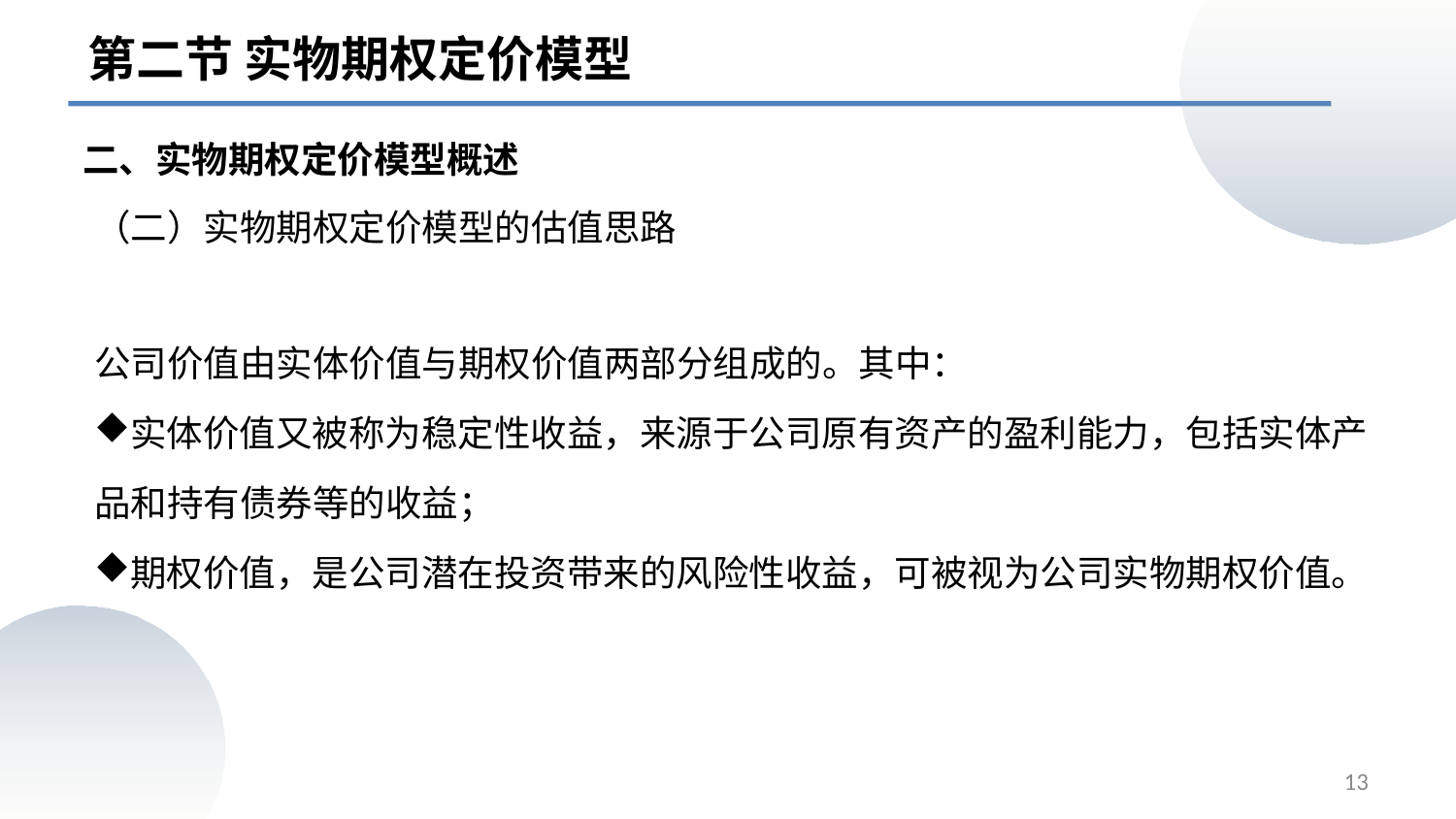

第二节 实物期权定价模型
二、实物期权定价模型概述
# （二）实物期权定价模型的估值思路
公司价值由实体价值与期权价值两部分组成的。其中：
实体价值又被称为稳定性收益，来源于公司原有资产的盈利能力，包括实体产品和持有债券等的收益；
期权价值，是公司潜在投资带来的风险性收益，可被视为公司实物期权价值。

13